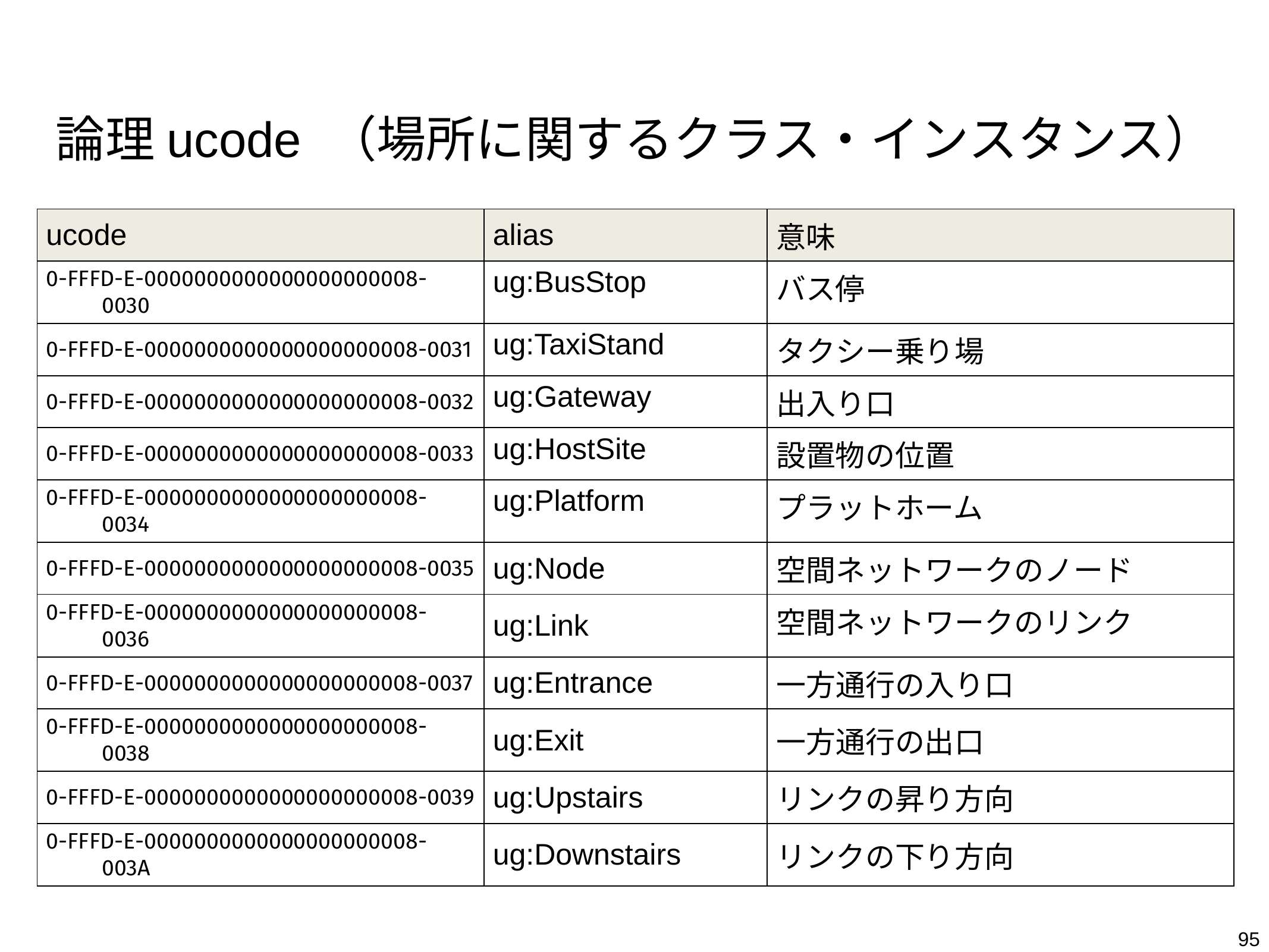

# 論理ucode （場所に関するクラス・インスタンス）
| ucode | alias | 意味 |
| --- | --- | --- |
| 0-FFFD-E-0000000000000000000008-0030 | ug:BusStop | バス停 |
| 0-FFFD-E-0000000000000000000008-0031 | ug:TaxiStand | タクシー乗り場 |
| 0-FFFD-E-0000000000000000000008-0032 | ug:Gateway | 出入り口 |
| 0-FFFD-E-0000000000000000000008-0033 | ug:HostSite | 設置物の位置 |
| 0-FFFD-E-0000000000000000000008-0034 | ug:Platform | プラットホーム |
| 0-FFFD-E-0000000000000000000008-0035 | ug:Node | 空間ネットワークのノード |
| 0-FFFD-E-0000000000000000000008-0036 | ug:Link | 空間ネットワークのリンク |
| 0-FFFD-E-0000000000000000000008-0037 | ug:Entrance | 一方通行の入り口 |
| 0-FFFD-E-0000000000000000000008-0038 | ug:Exit | 一方通行の出口 |
| 0-FFFD-E-0000000000000000000008-0039 | ug:Upstairs | リンクの昇り方向 |
| 0-FFFD-E-0000000000000000000008-003A | ug:Downstairs | リンクの下り方向 |
95